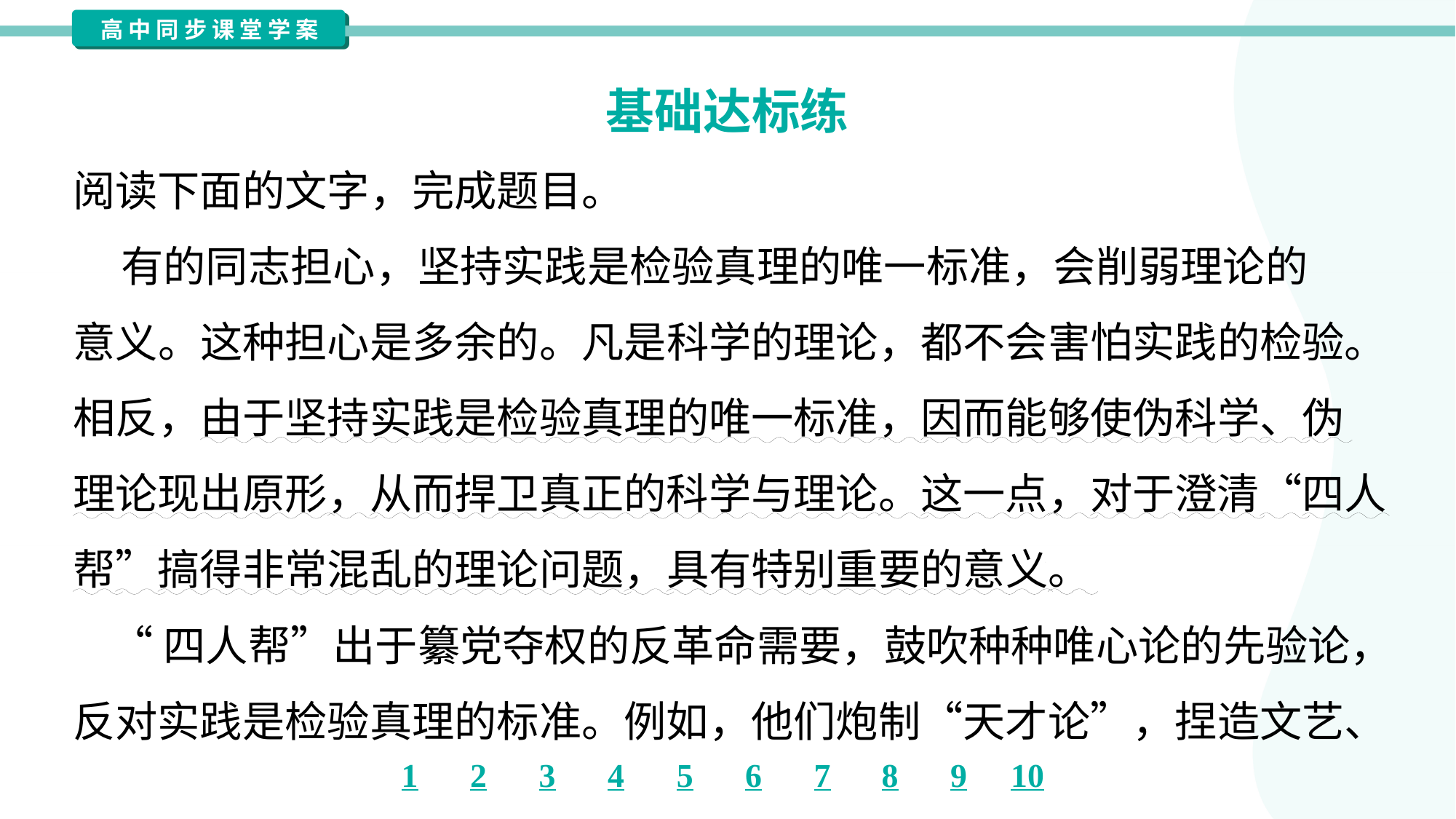

基础达标练
阅读下面的文字，完成题目。
    有的同志担心，坚持实践是检验真理的唯一标准，会削弱理论的
意义。这种担心是多余的。凡是科学的理论，都不会害怕实践的检验。
相反，由于坚持实践是检验真理的唯一标准，因而能够使伪科学、伪
理论现出原形，从而捍卫真正的科学与理论。这一点，对于澄清“四人
帮”搞得非常混乱的理论问题，具有特别重要的意义。
    “四人帮”出于纂党夺权的反革命需要，鼓吹种种唯心论的先验论，
反对实践是检验真理的标准。例如，他们炮制“天才论”，捏造文艺、